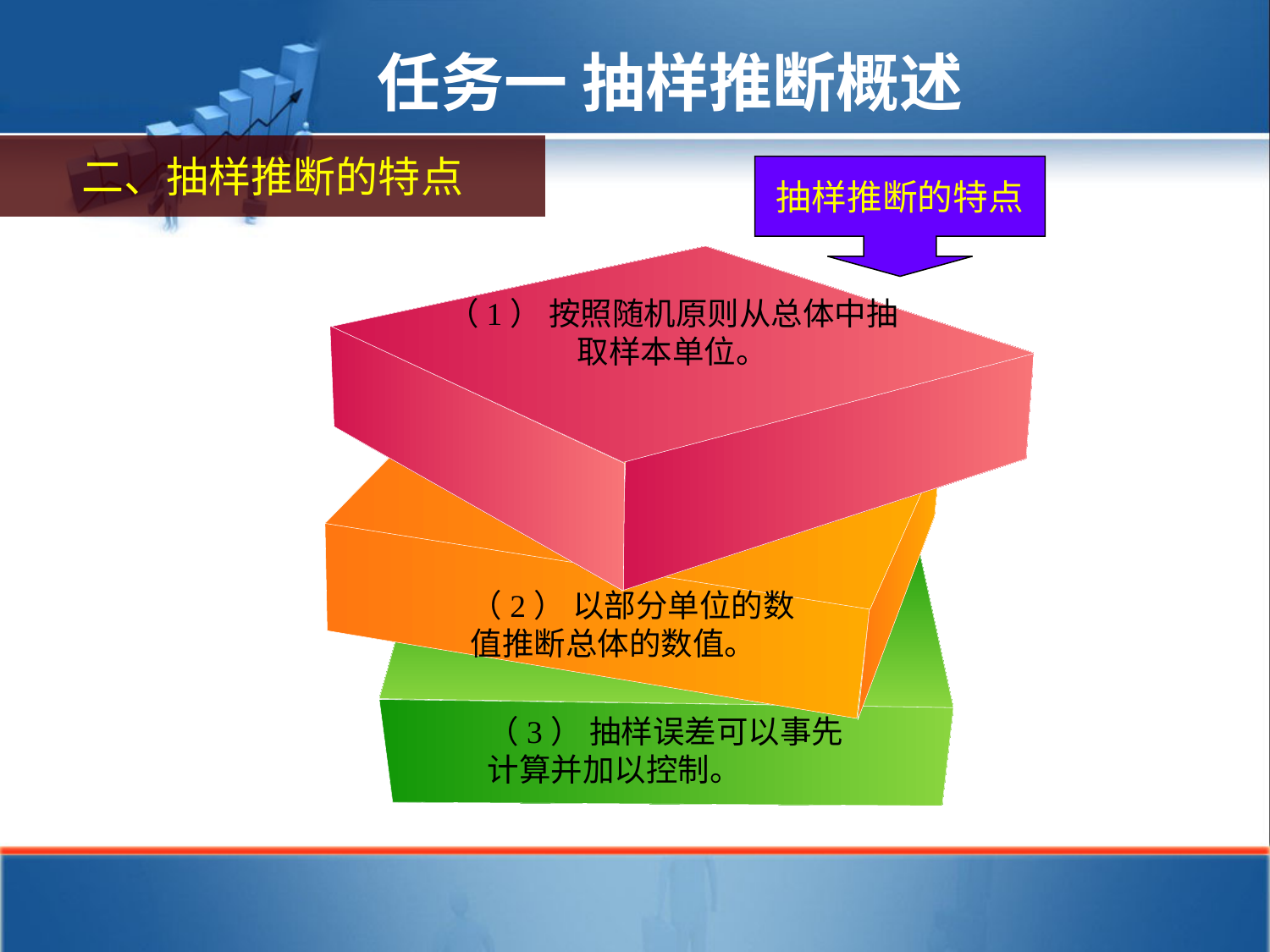

任务一 抽样推断概述
二、抽样推断的特点
抽样推断的特点

（1） 按照随机原则从总体中抽取样本单位。

（2） 以部分单位的数
值推断总体的数值。
（3） 抽样误差可以事先计算并加以控制。